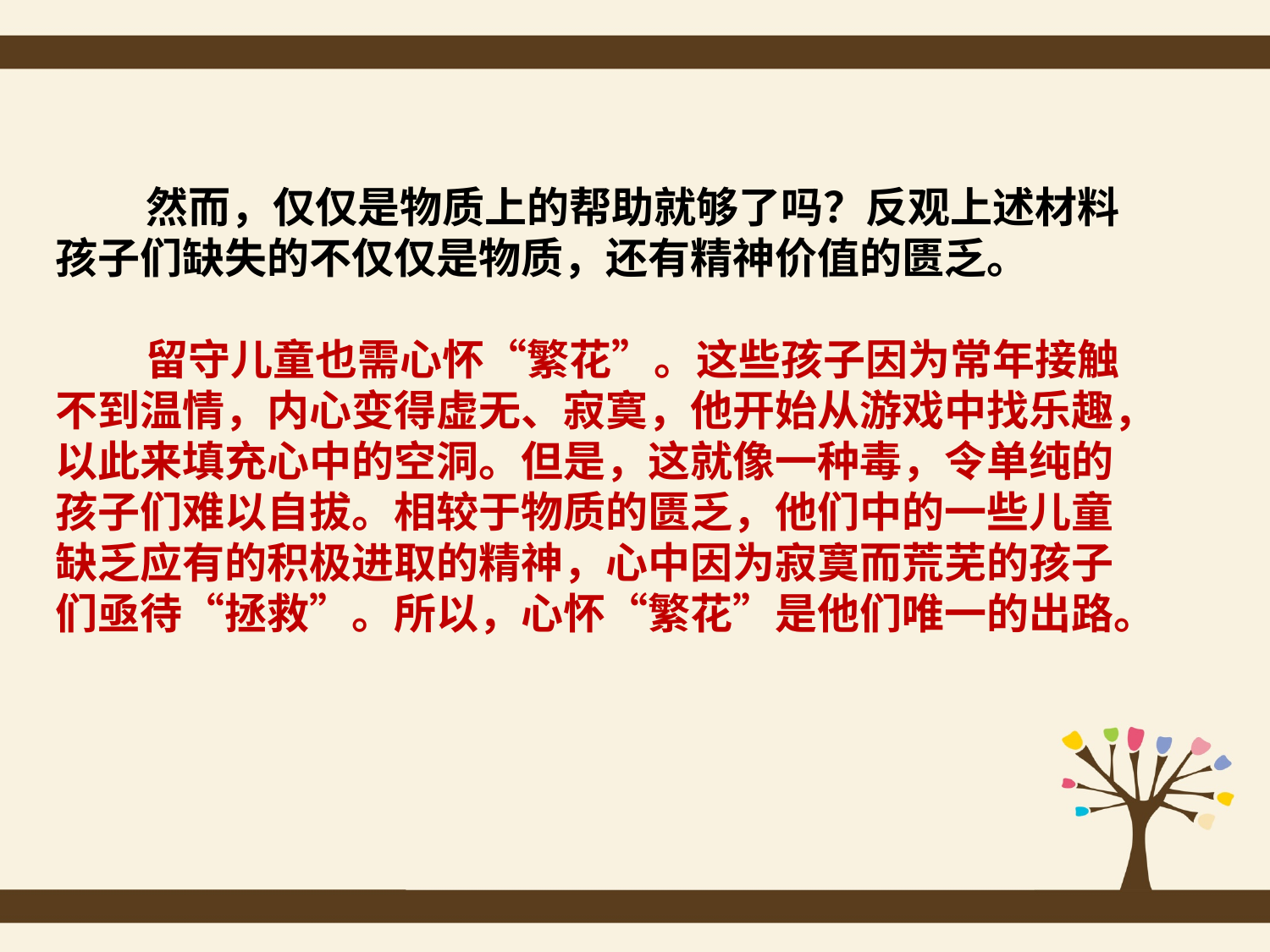

然而，仅仅是物质上的帮助就够了吗？反观上述材料孩子们缺失的不仅仅是物质，还有精神价值的匮乏。

    留守儿童也需心怀“繁花”。这些孩子因为常年接触不到温情，内心变得虚无、寂寞，他开始从游戏中找乐趣，以此来填充心中的空洞。但是，这就像一种毒，令单纯的孩子们难以自拔。相较于物质的匮乏，他们中的一些儿童缺乏应有的积极进取的精神，心中因为寂寞而荒芜的孩子们亟待“拯救”。所以，心怀“繁花”是他们唯一的出路。